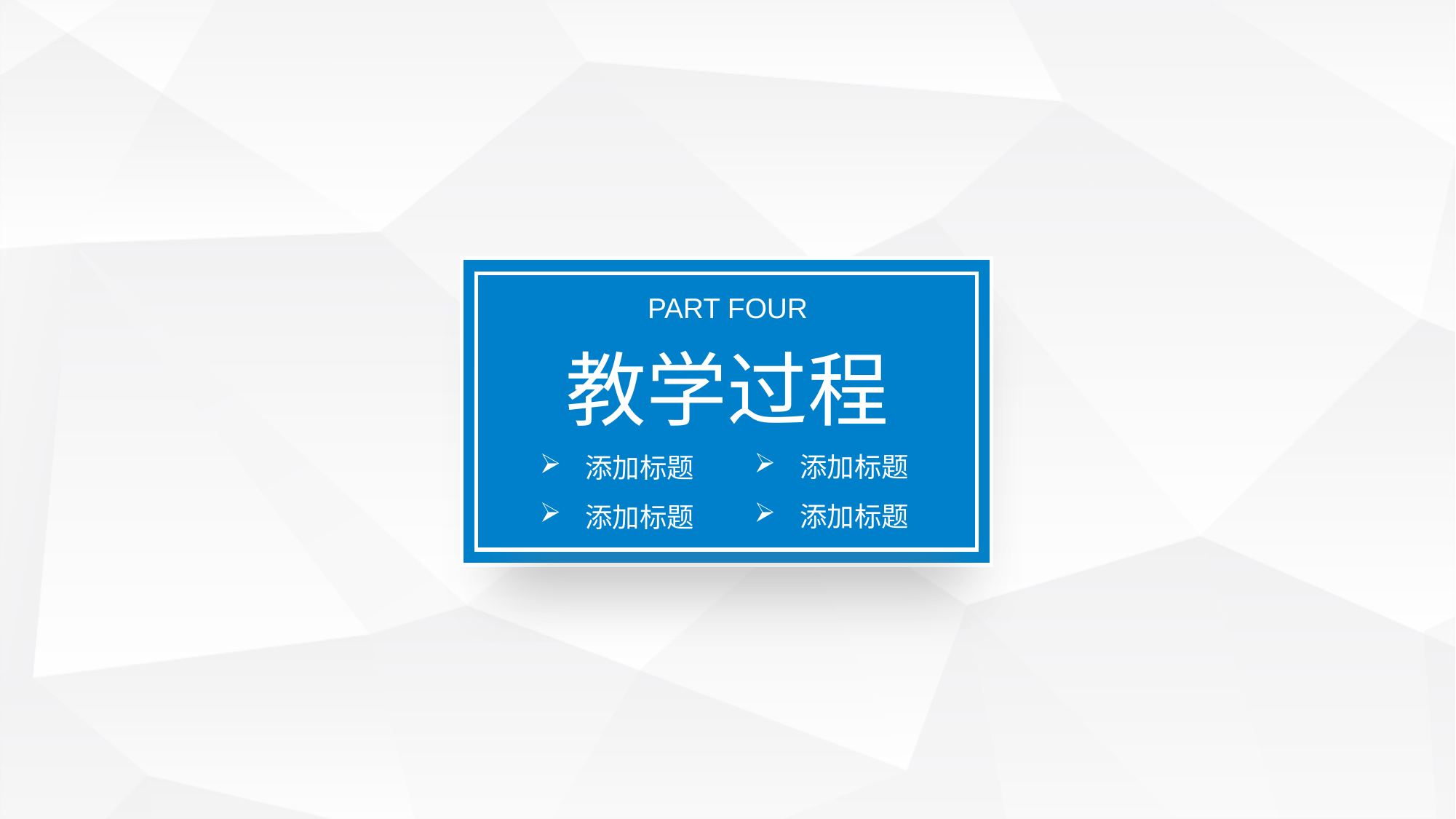

PART FOUR
教学过程
添加标题
添加标题
添加标题
添加标题